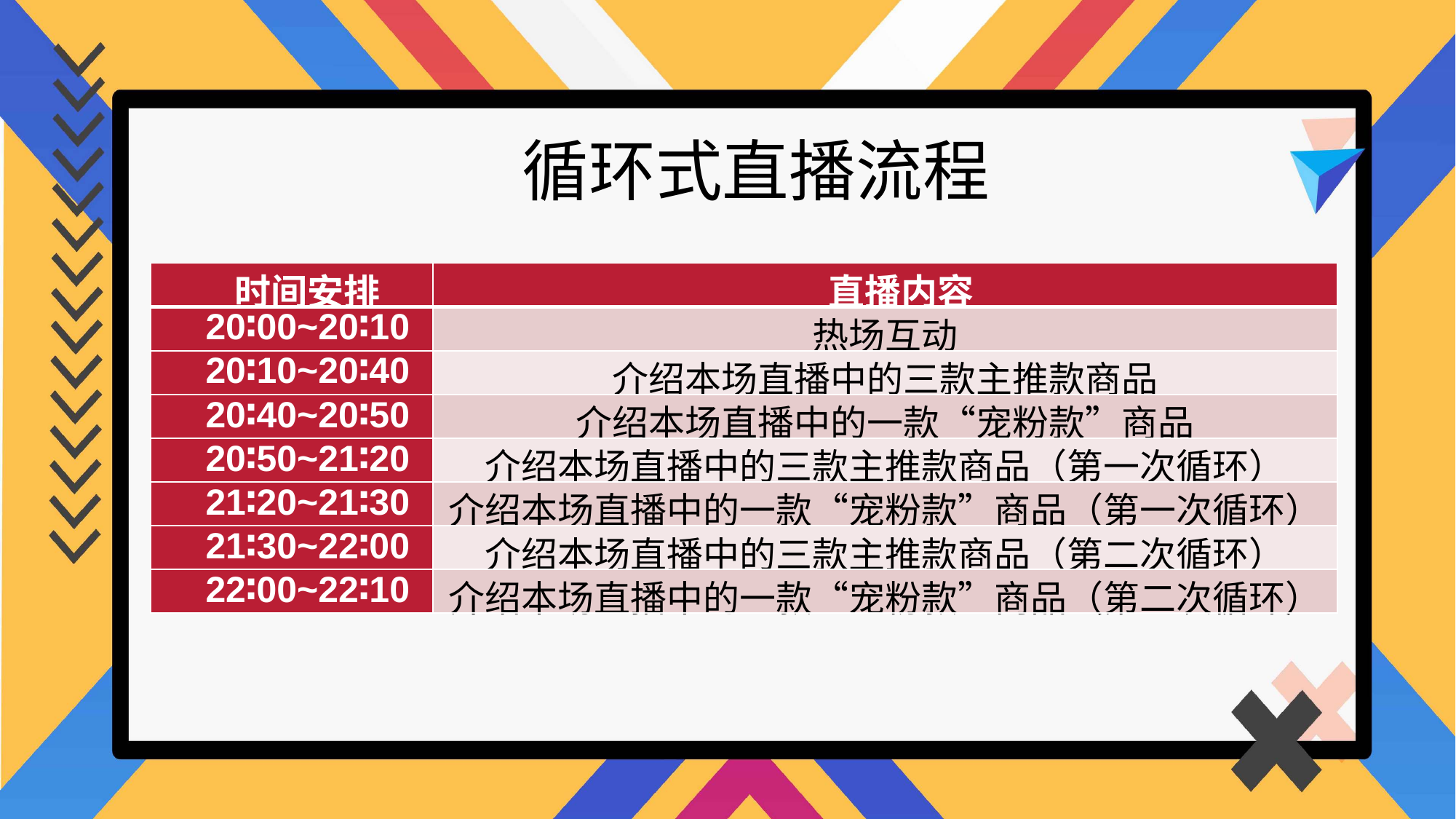

循环式直播流程
| 时间安排 | 直播内容 |
| --- | --- |
| 20∶00~20∶10 | 热场互动 |
| 20∶10~20∶40 | 介绍本场直播中的三款主推款商品 |
| 20∶40~20∶50 | 介绍本场直播中的一款“宠粉款”商品 |
| 20∶50~21∶20 | 介绍本场直播中的三款主推款商品（第一次循环） |
| 21∶20~21∶30 | 介绍本场直播中的一款“宠粉款”商品（第一次循环） |
| 21∶30~22∶00 | 介绍本场直播中的三款主推款商品（第二次循环） |
| 22∶00~22∶10 | 介绍本场直播中的一款“宠粉款”商品（第二次循环） |